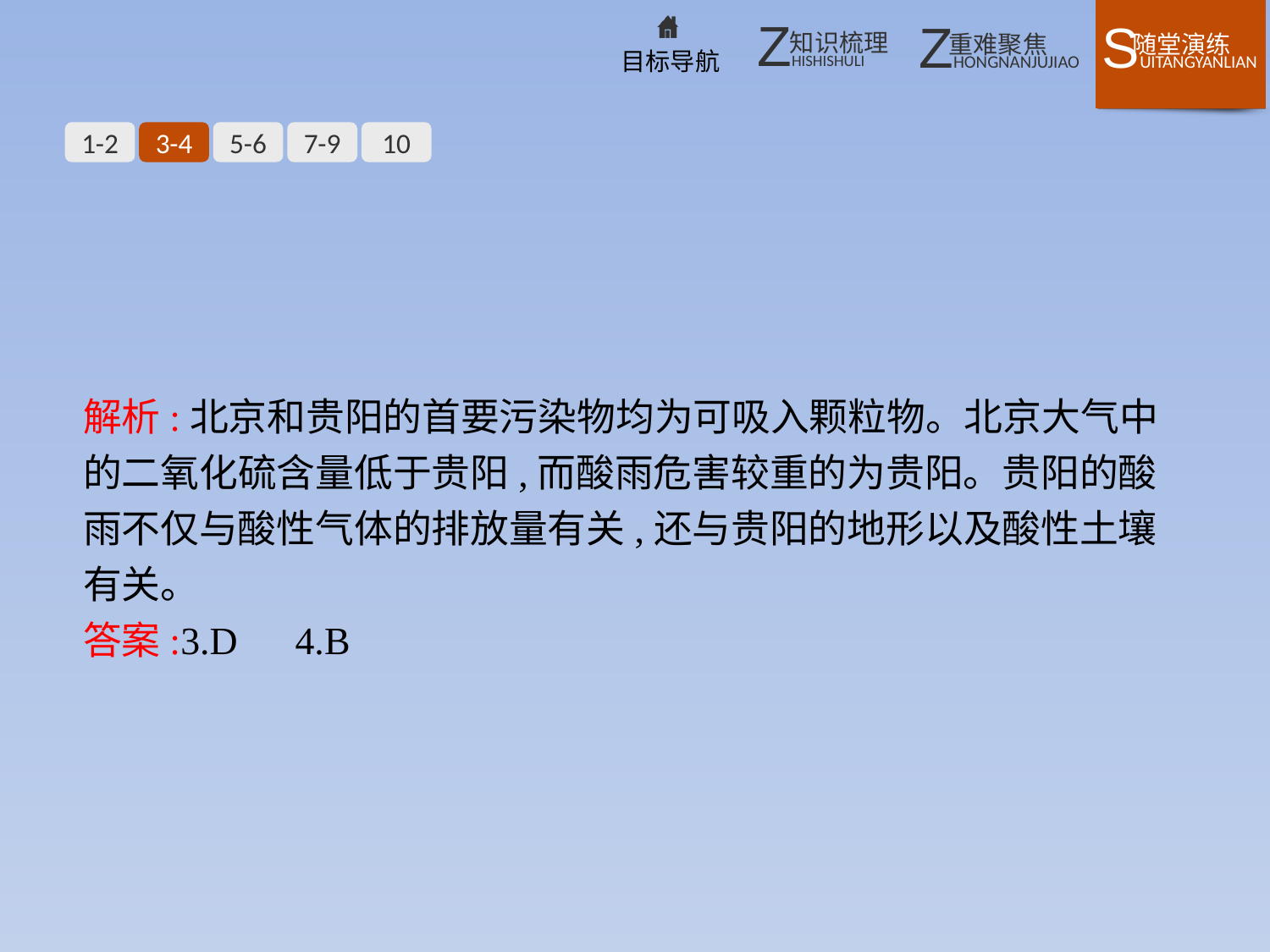

1-2
3-4
5-6
7-9
10
解析:北京和贵阳的首要污染物均为可吸入颗粒物。北京大气中的二氧化硫含量低于贵阳,而酸雨危害较重的为贵阳。贵阳的酸雨不仅与酸性气体的排放量有关,还与贵阳的地形以及酸性土壤有关。
答案:3.D　4.B